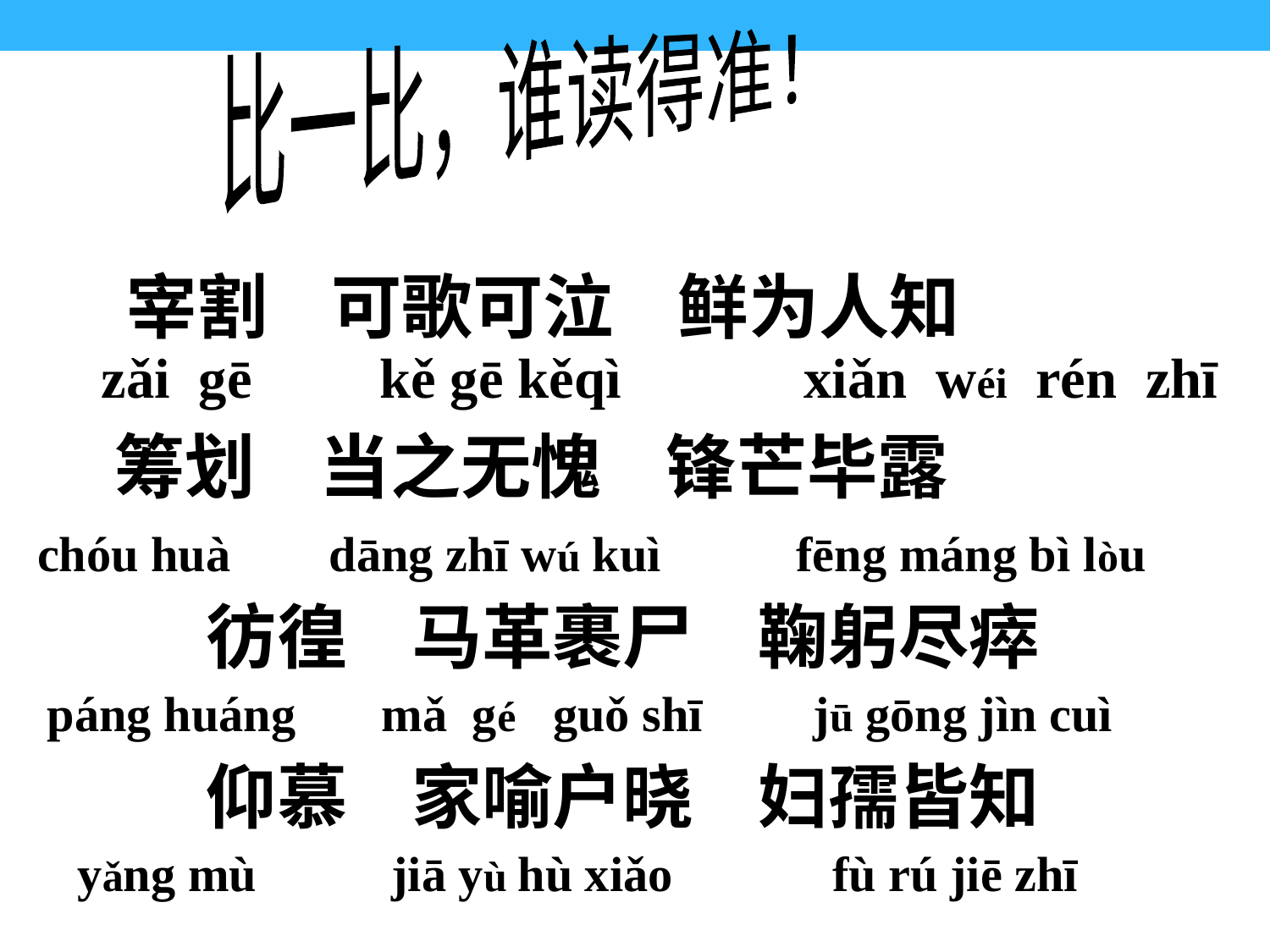

比一比，谁读得准！
  宰割    可歌可泣    鲜为人知

    zǎi  gē         kě gē kěqì      　 xiǎn  wéi  rén  zhī
      筹划    当之无愧    锋芒毕露
chóu huà        dāng zhī wú kuì           fēng máng bì lòu
彷徨    马革裹尸    鞠躬尽瘁
páng huáng       mǎ  gé   guǒ shī         jū gōng jìn cuì
仰慕    家喻户晓    妇孺皆知
yǎng mù           jiā yù hù xiǎo             fù rú jiē zhī